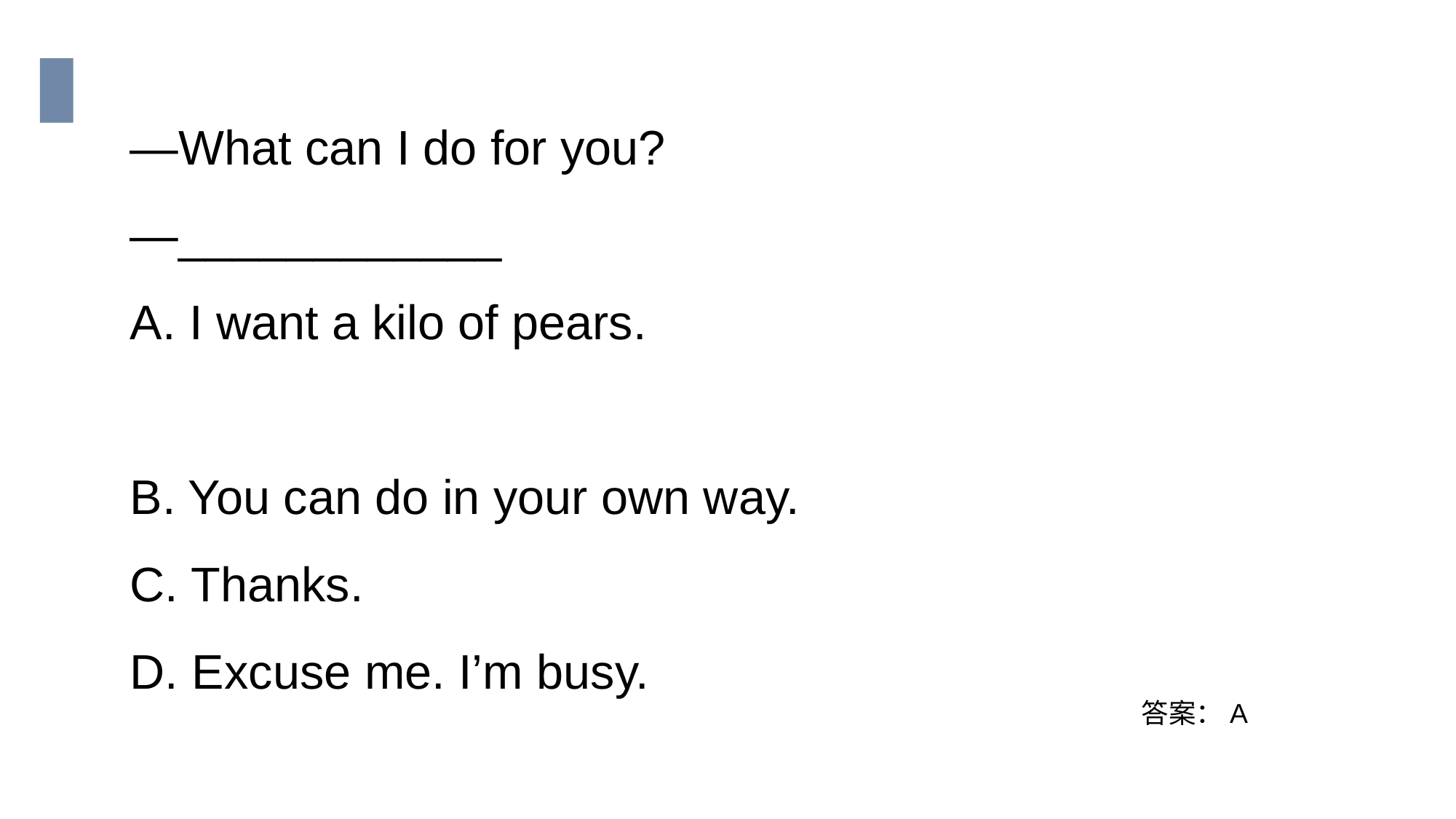

—What can I do for you?
—____________
A. I want a kilo of pears.
B. You can do in your own way.
C. Thanks.
D. Excuse me. I’m busy.
答案：A